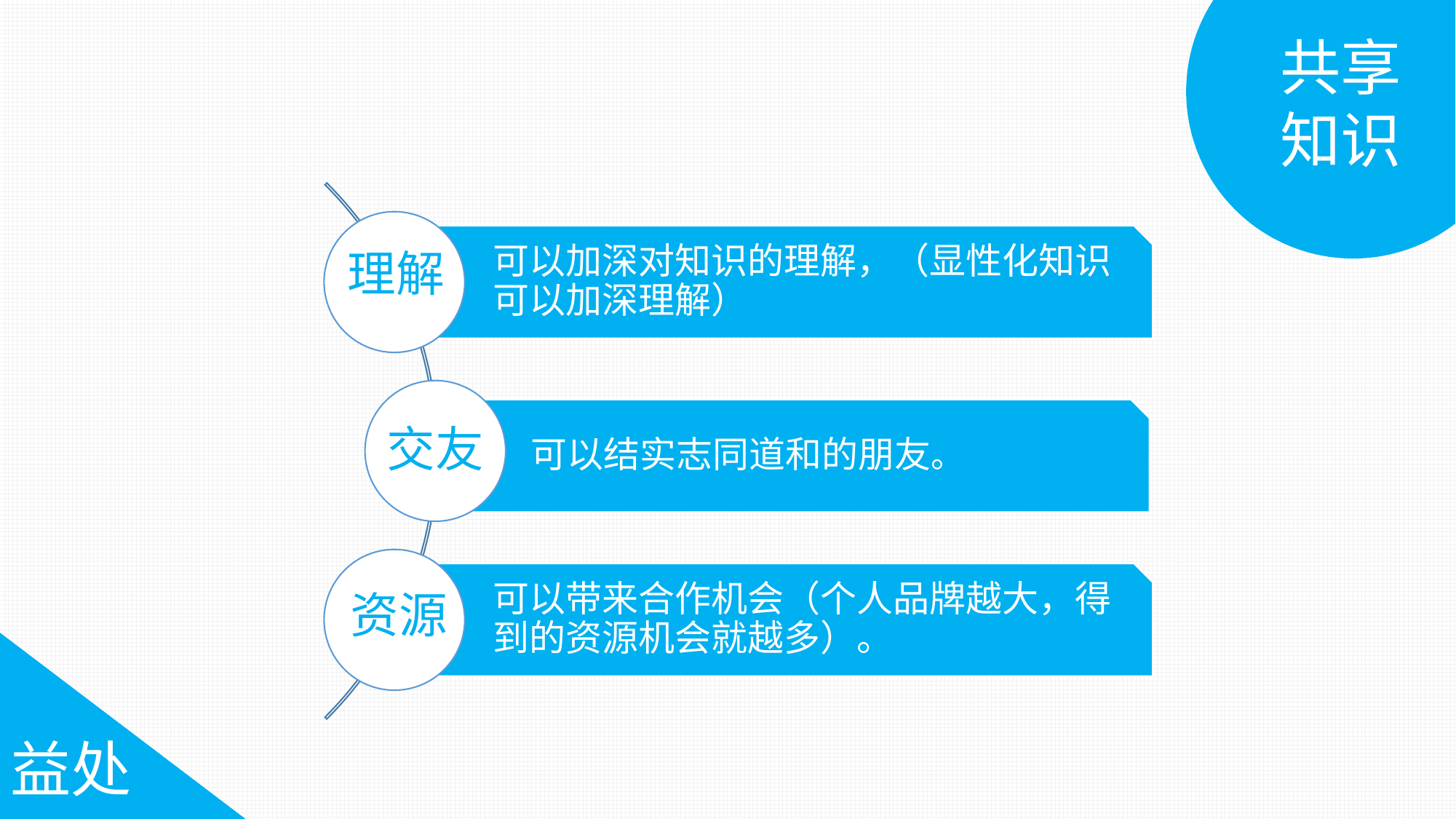

共享
知识
可以加深对知识的理解，（显性化知识可以加深理解）
可以结实志同道和的朋友。
可以带来合作机会（个人品牌越大，得到的资源机会就越多）。
理解
交友
资源

益处